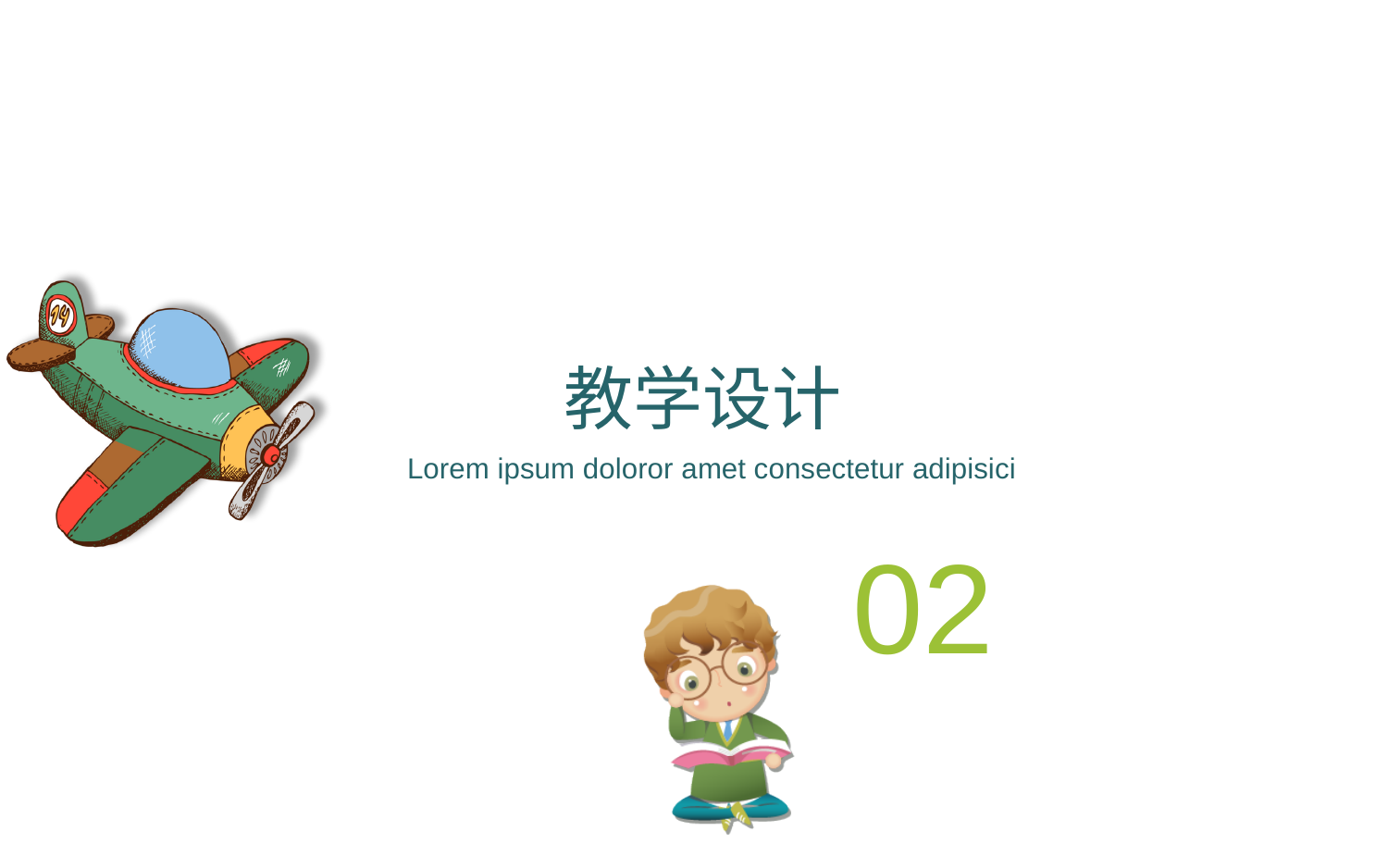

教学设计

Lorem ipsum doloror amet consectetur adipisici

02